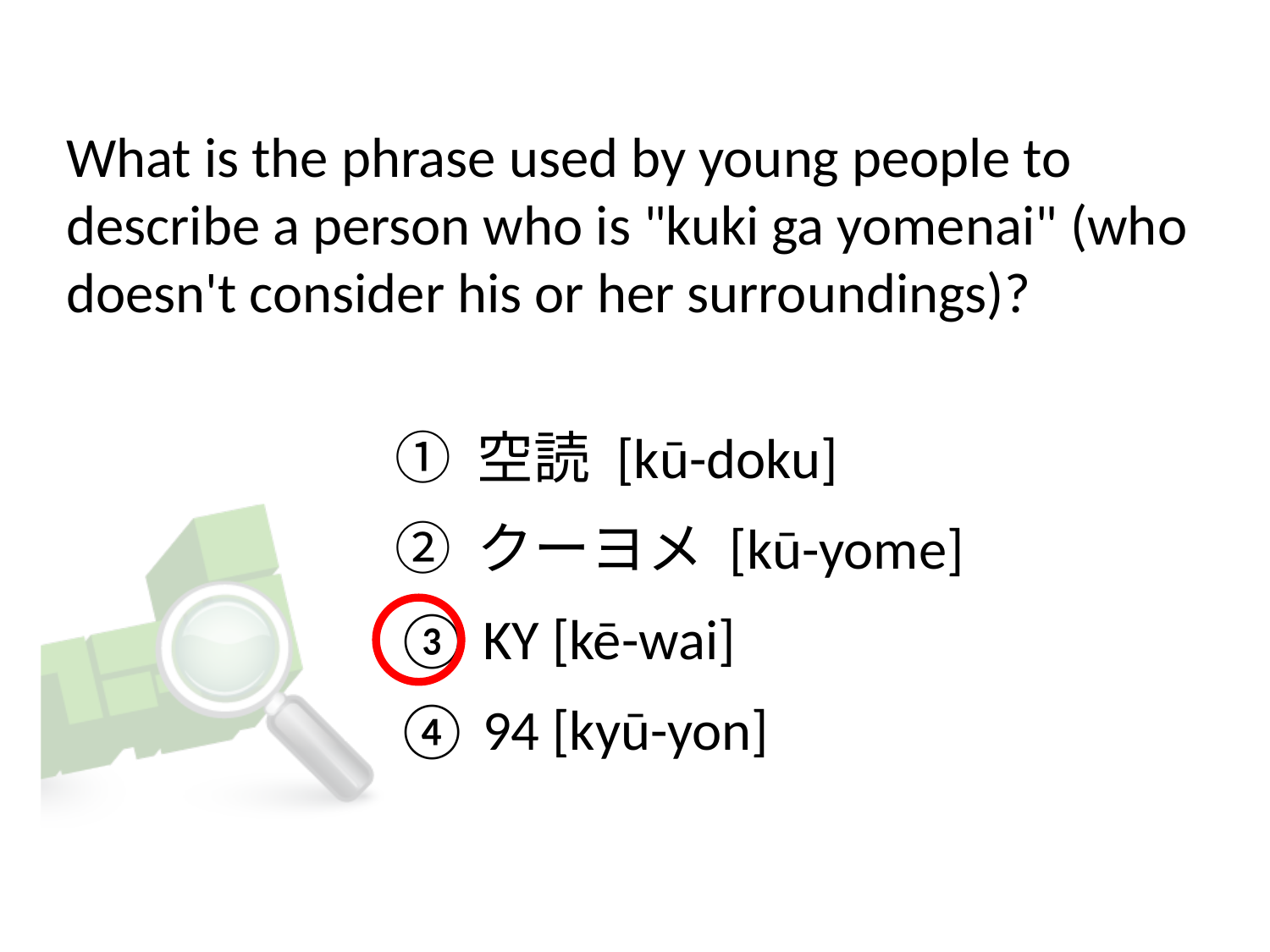

# What is the phrase used by young people to describe a person who is "kuki ga yomenai" (who doesn't consider his or her surroundings)?
① 空読 [kū-doku]
② クーヨメ [kū-yome]
③ KY [kē-wai]
④ 94 [kyū-yon]